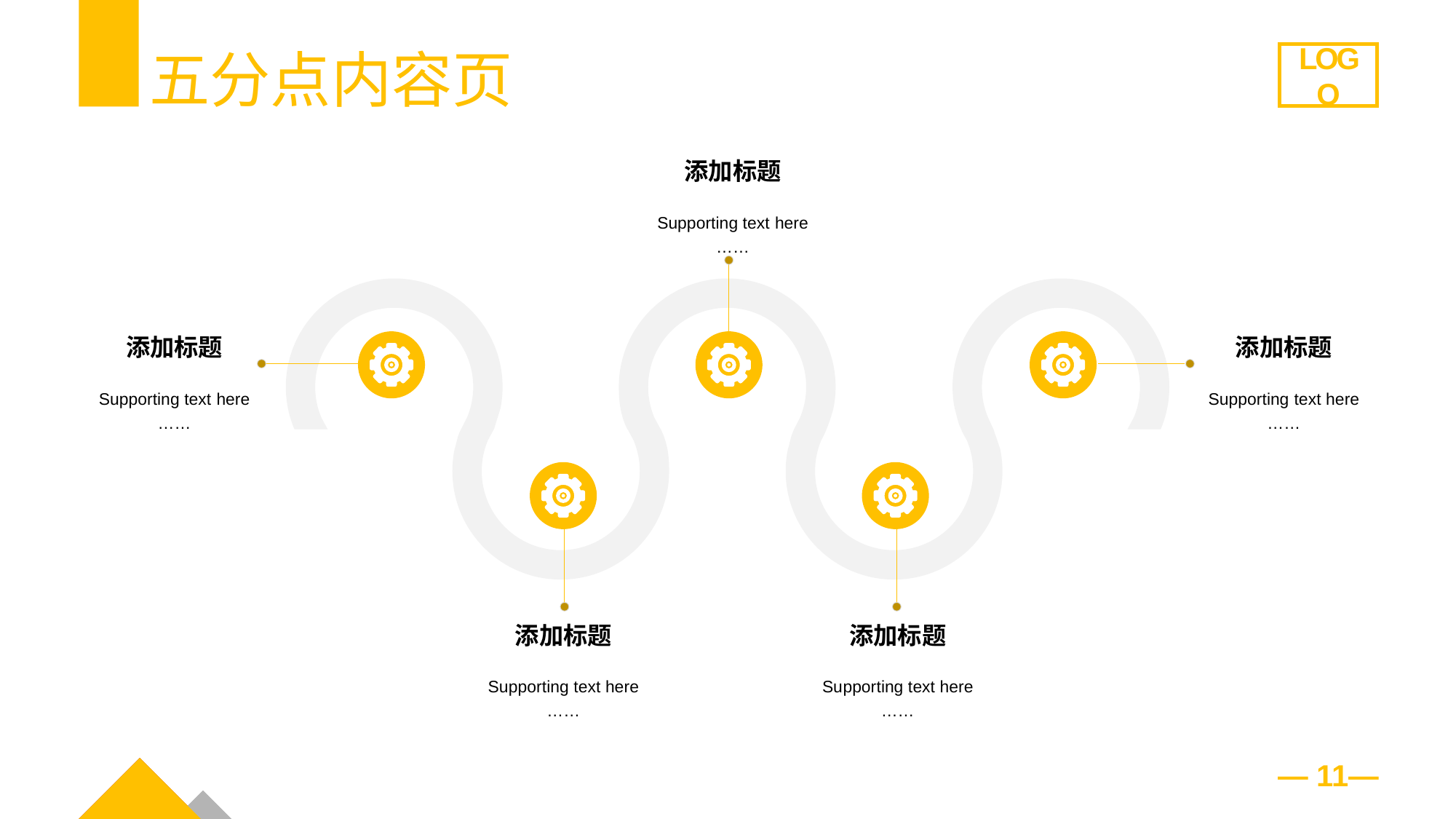

五分点内容页
LOGO
添加标题
Supporting text  here
……

添加标题
添加标题

Supporting text  here
……

Supporting  text here
……

添加标题
添加标题
Su pporting text here
……

Su pporting text here
……

— 11—